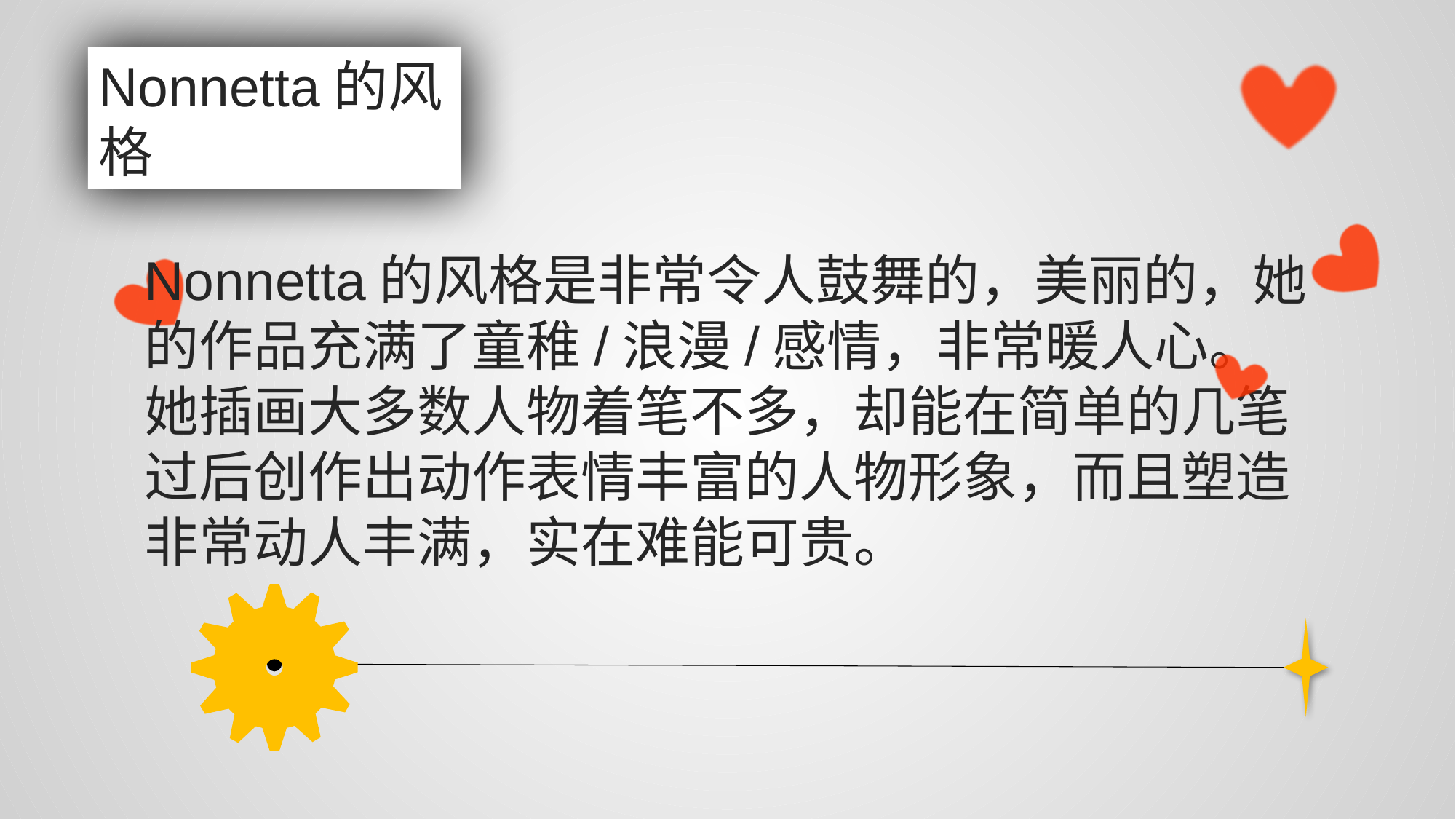

Nonnetta的风格

Nonnetta的风格是非常令人鼓舞的，美丽的，她的作品充满了童稚/浪漫/感情，非常暖人心。
她插画大多数人物着笔不多，却能在简单的几笔过后创作出动作表情丰富的人物形象，而且塑造非常动人丰满，实在难能可贵。